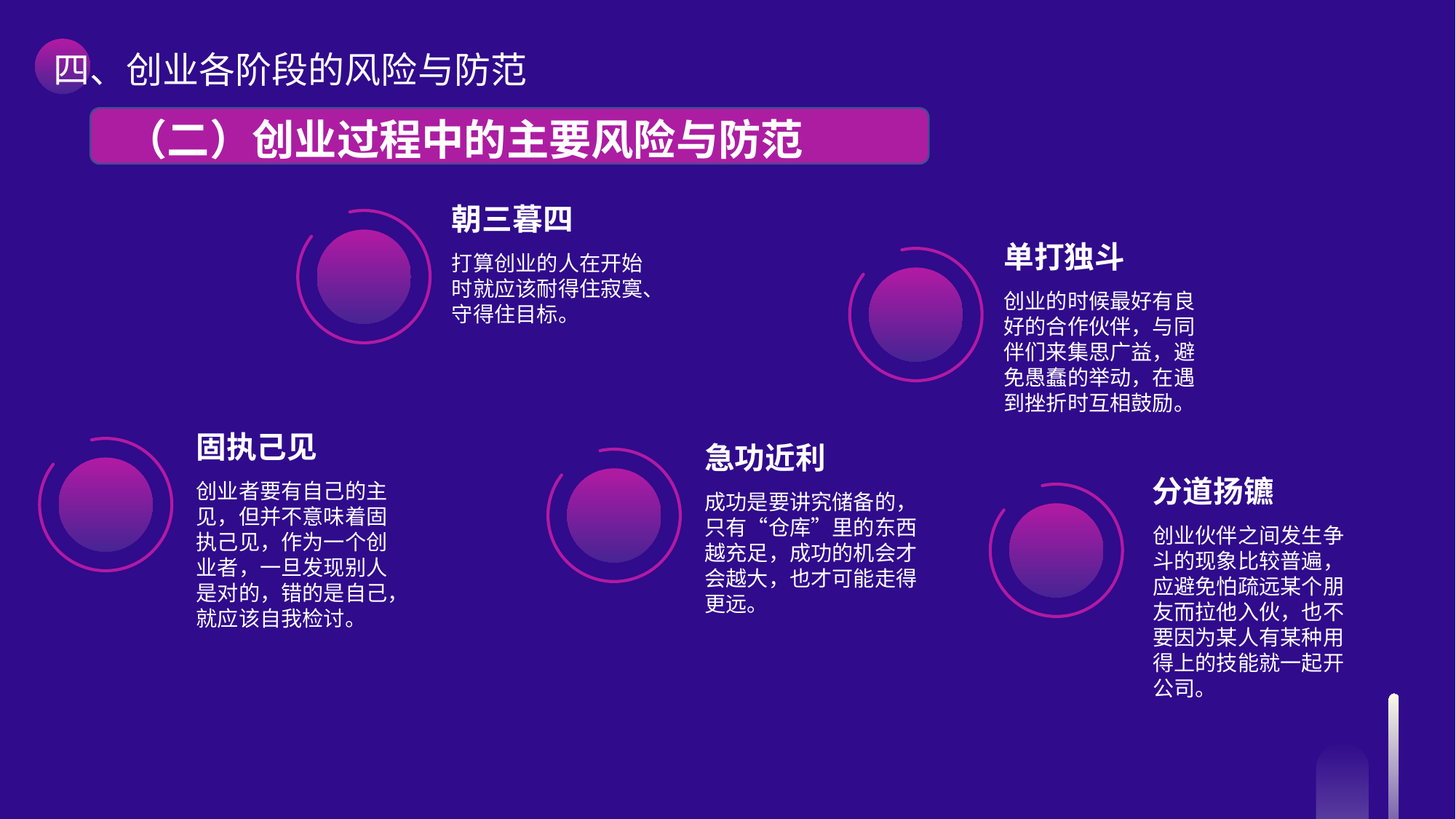

四、创业各阶段的风险与防范

 （二）创业过程中的主要风险与防范
朝三暮四

打算创业的人在开始时就应该耐得住寂寞、守得住目标。
单打独斗

创业的时候最好有良好的合作伙伴，与同伴们来集思广益，避免愚蠢的举动，在遇到挫折时互相鼓励。
固执己见

创业者要有自己的主见，但并不意味着固执己见，作为一个创业者，一旦发现别人是对的，错的是自己，就应该自我检讨。
急功近利

成功是要讲究储备的，只有“仓库”里的东西越充足，成功的机会才会越大，也才可能走得更远。
分道扬镳

创业伙伴之间发生争斗的现象比较普遍，应避免怕疏远某个朋友而拉他入伙，也不要因为某人有某种用得上的技能就一起开公司。